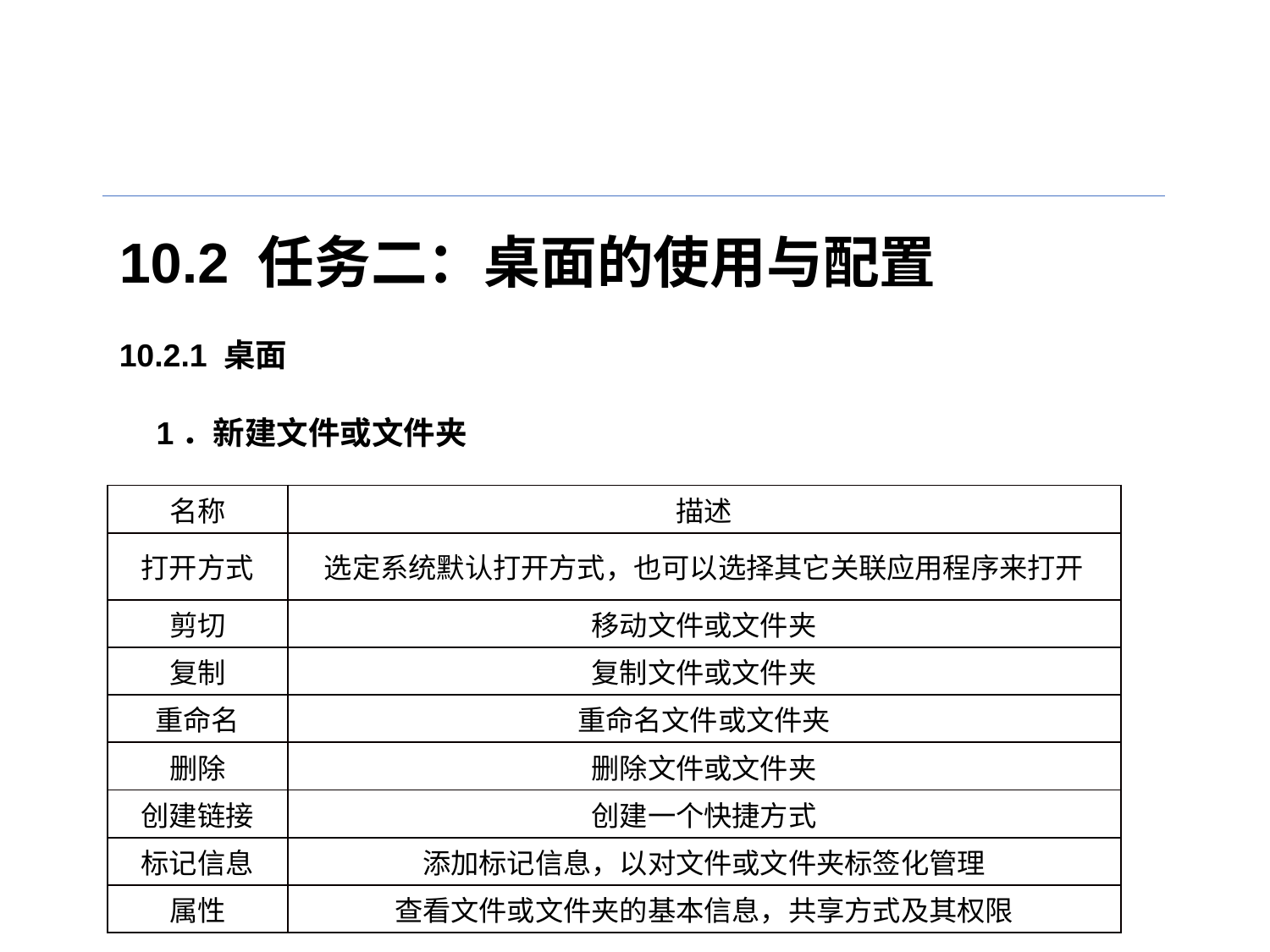

10.2 任务二：桌面的使用与配置
10.2.1 桌面
1．新建文件或文件夹
| 名称 | 描述 |
| --- | --- |
| 打开方式 | 选定系统默认打开方式，也可以选择其它关联应用程序来打开 |
| 剪切 | 移动文件或文件夹 |
| 复制 | 复制文件或文件夹 |
| 重命名 | 重命名文件或文件夹 |
| 删除 | 删除文件或文件夹 |
| 创建链接 | 创建一个快捷方式 |
| 标记信息 | 添加标记信息，以对文件或文件夹标签化管理 |
| 属性 | 查看文件或文件夹的基本信息，共享方式及其权限 |